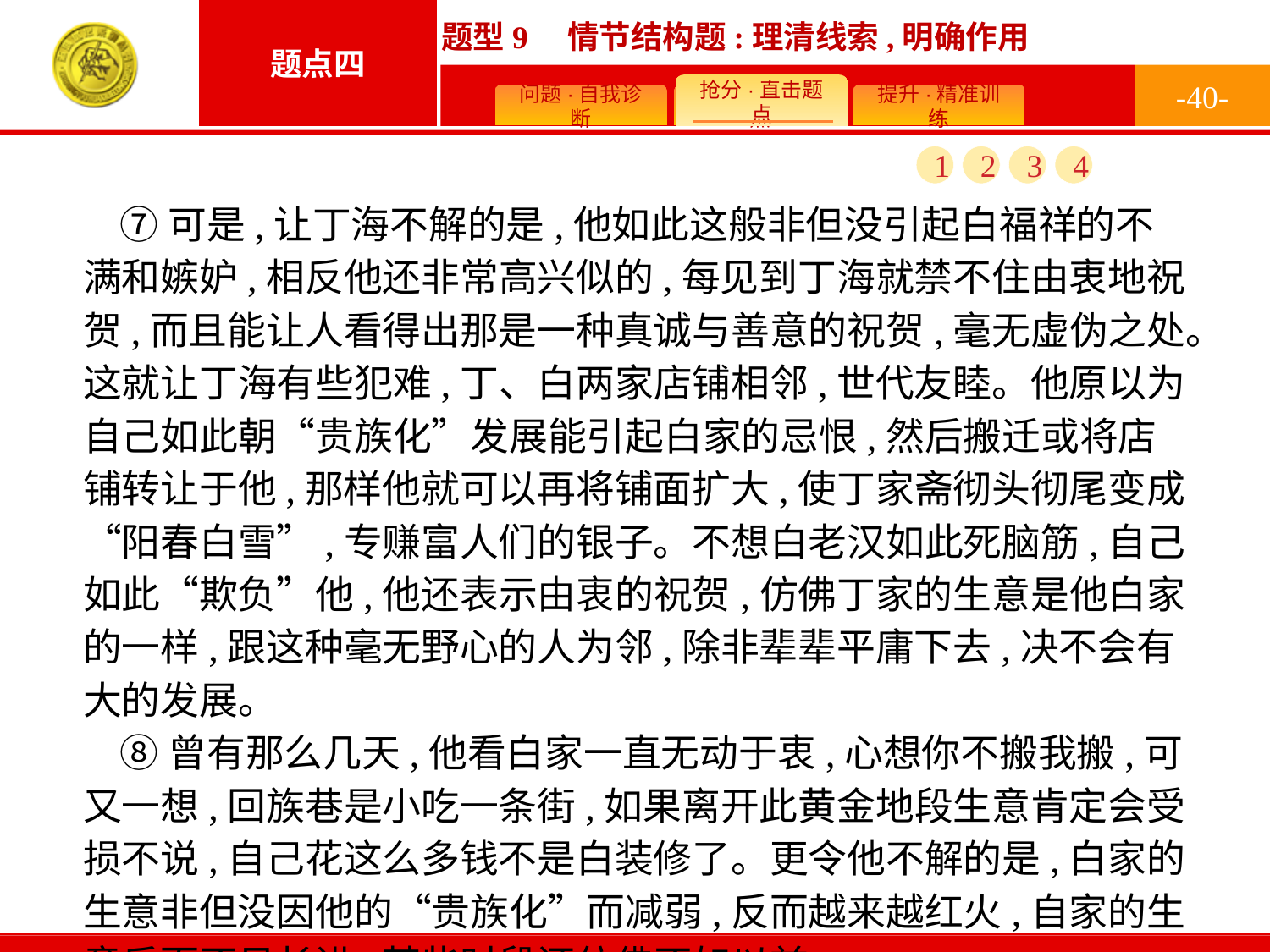

-40-
1
2
3
4
⑦可是,让丁海不解的是,他如此这般非但没引起白福祥的不满和嫉妒,相反他还非常高兴似的,每见到丁海就禁不住由衷地祝贺,而且能让人看得出那是一种真诚与善意的祝贺,毫无虚伪之处。这就让丁海有些犯难,丁、白两家店铺相邻,世代友睦。他原以为自己如此朝“贵族化”发展能引起白家的忌恨,然后搬迁或将店铺转让于他,那样他就可以再将铺面扩大,使丁家斋彻头彻尾变成“阳春白雪”,专赚富人们的银子。不想白老汉如此死脑筋,自己如此“欺负”他,他还表示由衷的祝贺,仿佛丁家的生意是他白家的一样,跟这种毫无野心的人为邻,除非辈辈平庸下去,决不会有大的发展。
⑧曾有那么几天,他看白家一直无动于衷,心想你不搬我搬,可又一想,回族巷是小吃一条街,如果离开此黄金地段生意肯定会受损不说,自己花这么多钱不是白装修了。更令他不解的是,白家的生意非但没因他的“贵族化”而减弱,反而越来越红火,自家的生意反而不见长进,某些时段还仿佛不如以前。